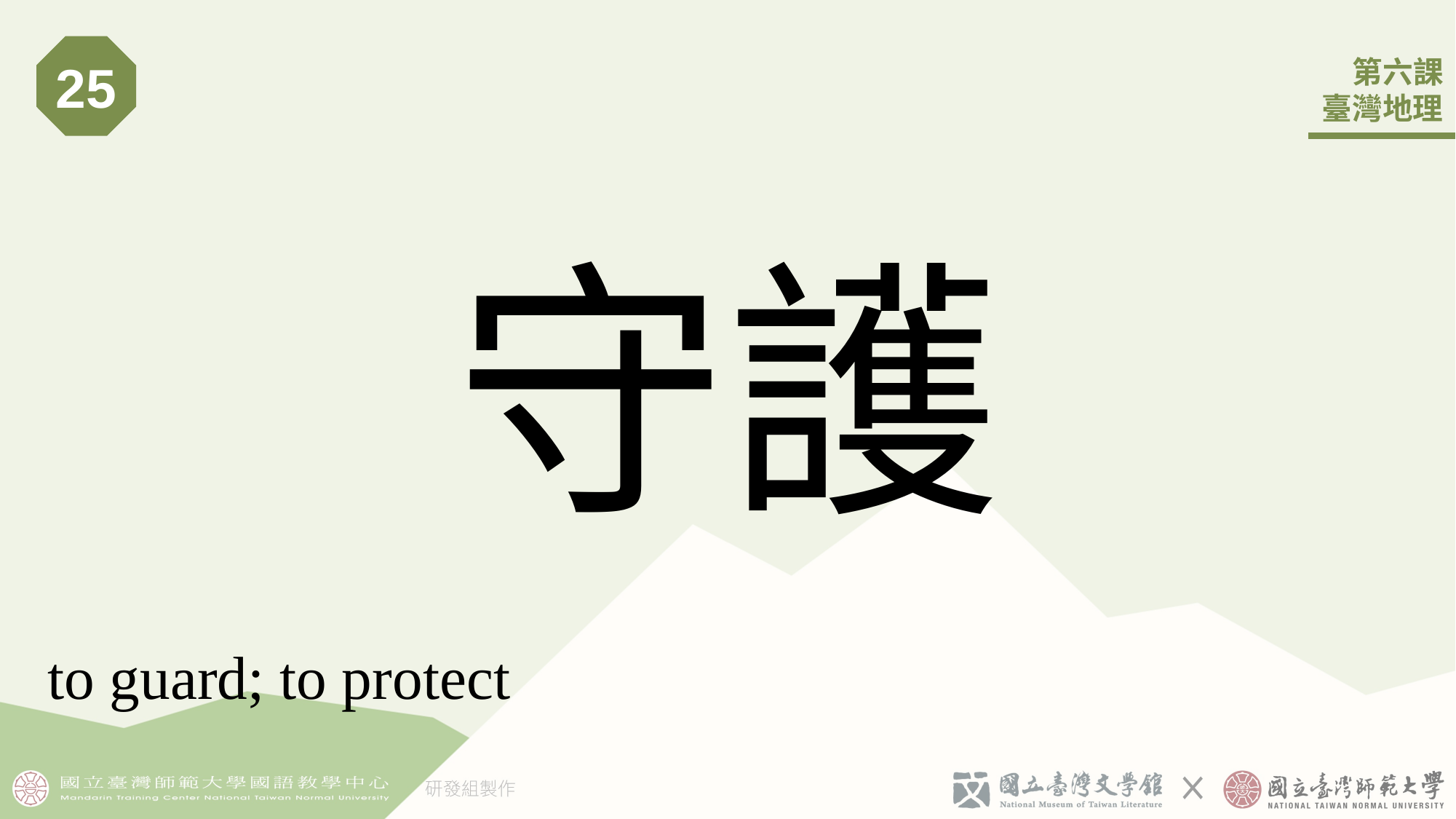

25
# 守護
to guard; to protect